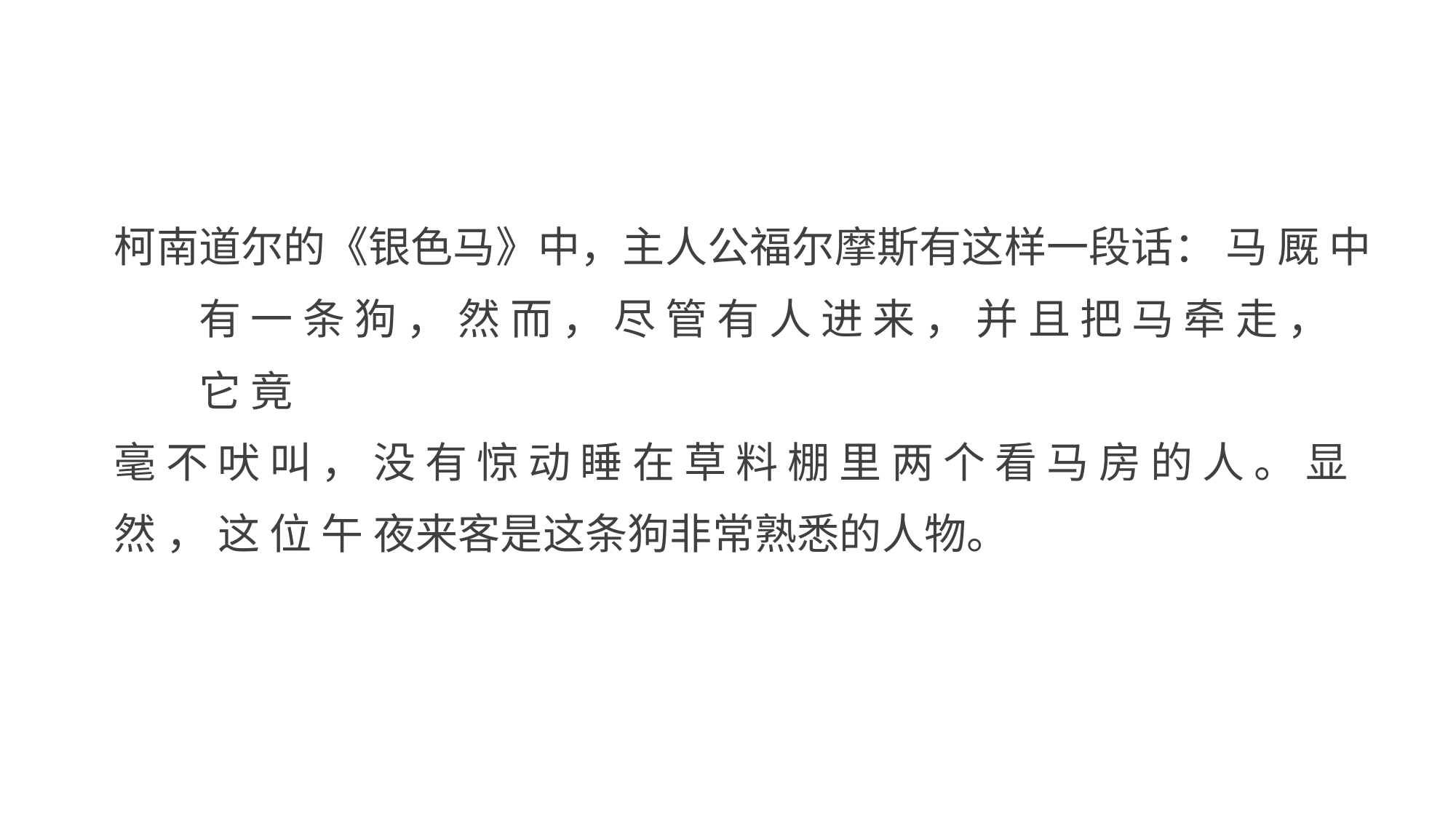

柯南道尔的《银色马》中，主人公福尔摩斯有这样一段话： 马 厩 中 有 一 条 狗 ， 然 而 ， 尽 管 有 人 进 来 ， 并 且 把 马 牵 走 ， 它 竟
毫 不 吠 叫 ， 没 有 惊 动 睡 在 草 料 棚 里 两 个 看 马 房 的 人 。 显 然 ， 这 位 午 夜来客是这条狗非常熟悉的人物。